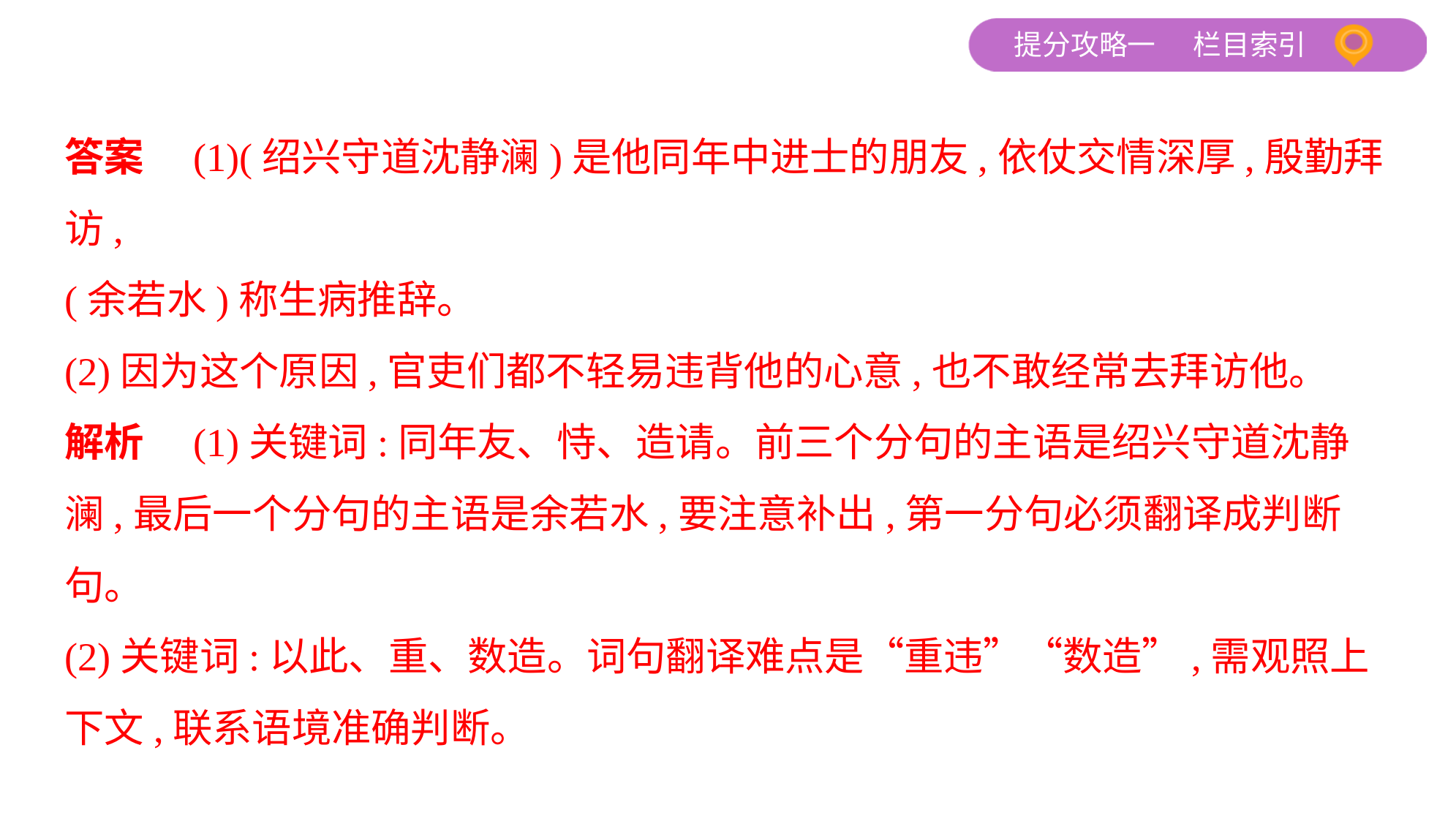

答案　(1)(绍兴守道沈静澜)是他同年中进士的朋友,依仗交情深厚,殷勤拜访,
(余若水)称生病推辞。
(2)因为这个原因,官吏们都不轻易违背他的心意,也不敢经常去拜访他。
解析　(1)关键词:同年友、恃、造请。前三个分句的主语是绍兴守道沈静
澜,最后一个分句的主语是余若水,要注意补出,第一分句必须翻译成判断
句。
(2)关键词:以此、重、数造。词句翻译难点是“重违”“数造”,需观照上
下文,联系语境准确判断。